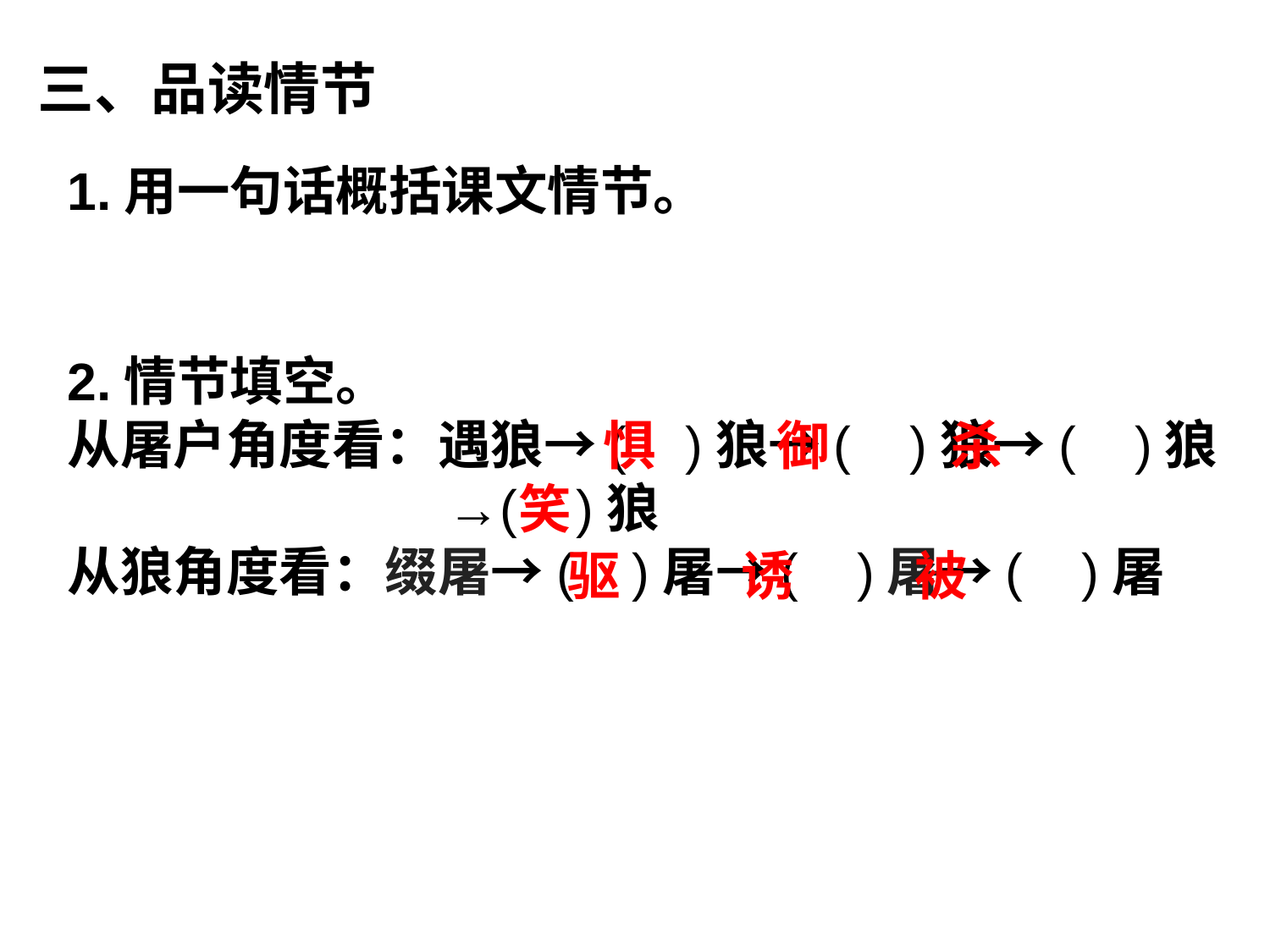

三、品读情节

1.用一句话概括课文情节。

2.情节填空。
从屠户角度看：遇狼→(    )狼→(    )狼→(    )狼
                          →(    )狼
从狼角度看：缀屠→(    )屠→(    )屠→(    )屠

           惧          御          杀
    笑
驱          诱          被